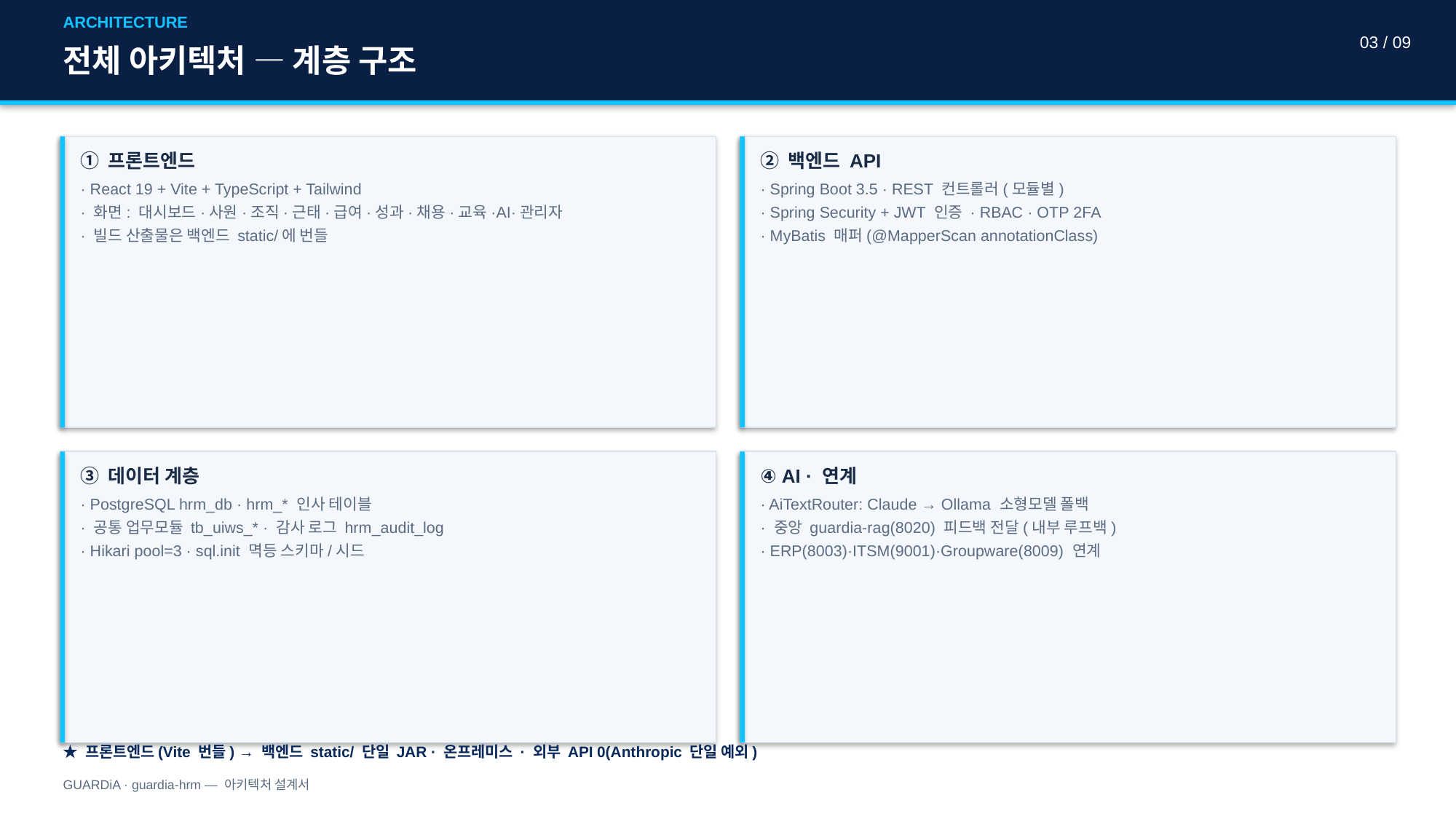

ARCHITECTURE
03 / 09
전체 아키텍처 — 계층 구조

① 프론트엔드
· React 19 + Vite + TypeScript + Tailwind
· 화면: 대시보드·사원·조직·근태·급여·성과·채용·교육·AI·관리자
· 빌드 산출물은 백엔드 static/에 번들
② 백엔드 API
· Spring Boot 3.5 · REST 컨트롤러(모듈별)
· Spring Security + JWT 인증 · RBAC · OTP 2FA
· MyBatis 매퍼(@MapperScan annotationClass)

③ 데이터 계층
· PostgreSQL hrm_db · hrm_* 인사 테이블
· 공통 업무모듈 tb_uiws_* · 감사 로그 hrm_audit_log
· Hikari pool=3 · sql.init 멱등 스키마/시드
④ AI · 연계
· AiTextRouter: Claude → Ollama 소형모델 폴백
· 중앙 guardia-rag(8020) 피드백 전달(내부 루프백)
· ERP(8003)·ITSM(9001)·Groupware(8009) 연계
★ 프론트엔드(Vite 번들) → 백엔드 static/ 단일 JAR · 온프레미스 · 외부 API 0(Anthropic 단일 예외)
GUARDiA · guardia-hrm — 아키텍처 설계서